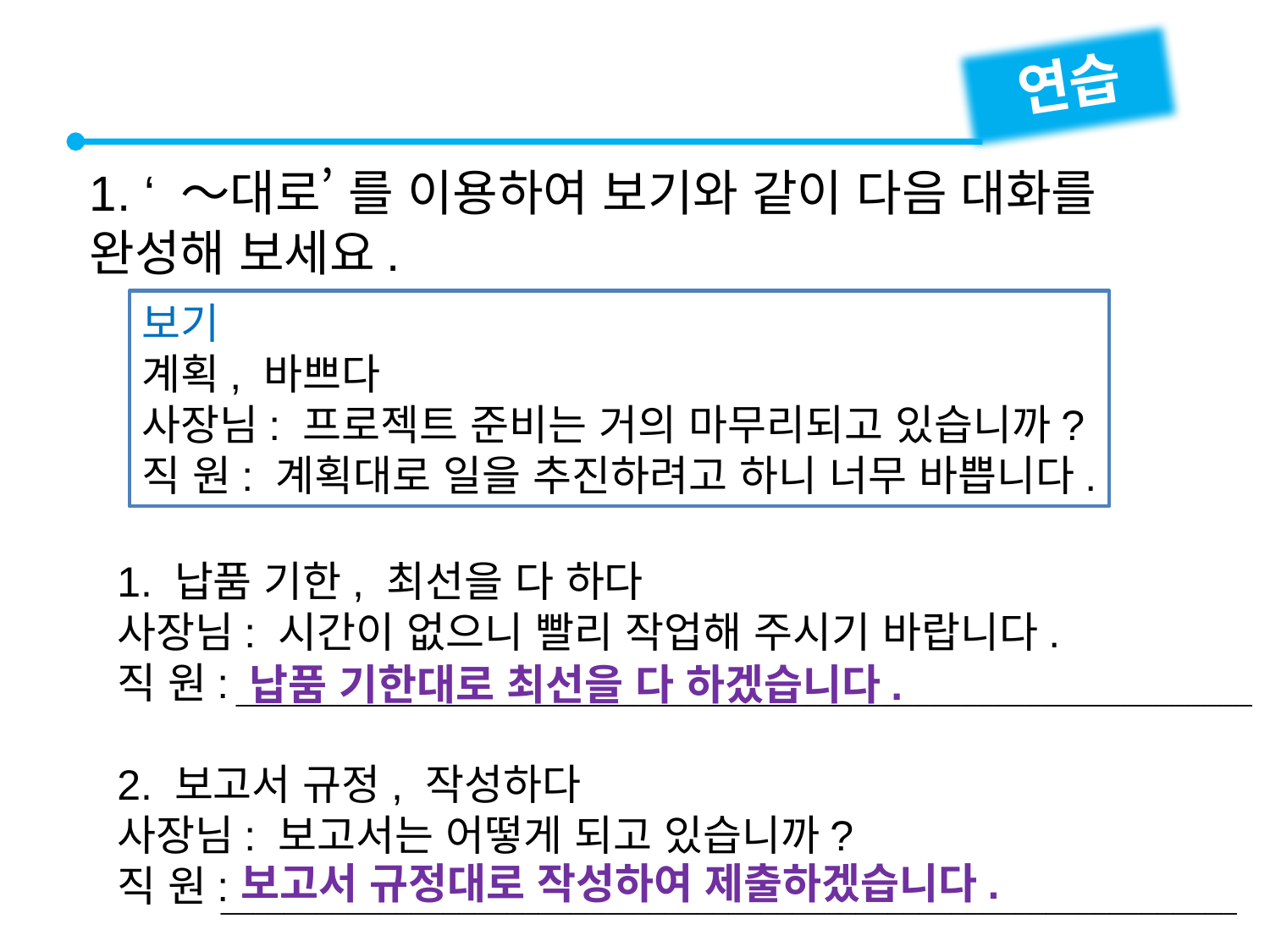

연습
1. ‘ ～대로’ 를 이용하여 보기와 같이 다음 대화를 완성해 보세요.
보기
계획, 바쁘다
사장님: 프로젝트 준비는 거의 마무리되고 있습니까?
직 원: 계획대로 일을 추진하려고 하니 너무 바쁩니다.
1. 납품 기한, 최선을 다 하다
사장님: 시간이 없으니 빨리 작업해 주시기 바랍니다.
직 원:

2. 보고서 규정, 작성하다
사장님: 보고서는 어떻게 되고 있습니까?
직 원:
납품 기한대로 최선을 다 하겠습니다.
________________________________________________________________
보고서 규정대로 작성하여 제출하겠습니다.
________________________________________________________________